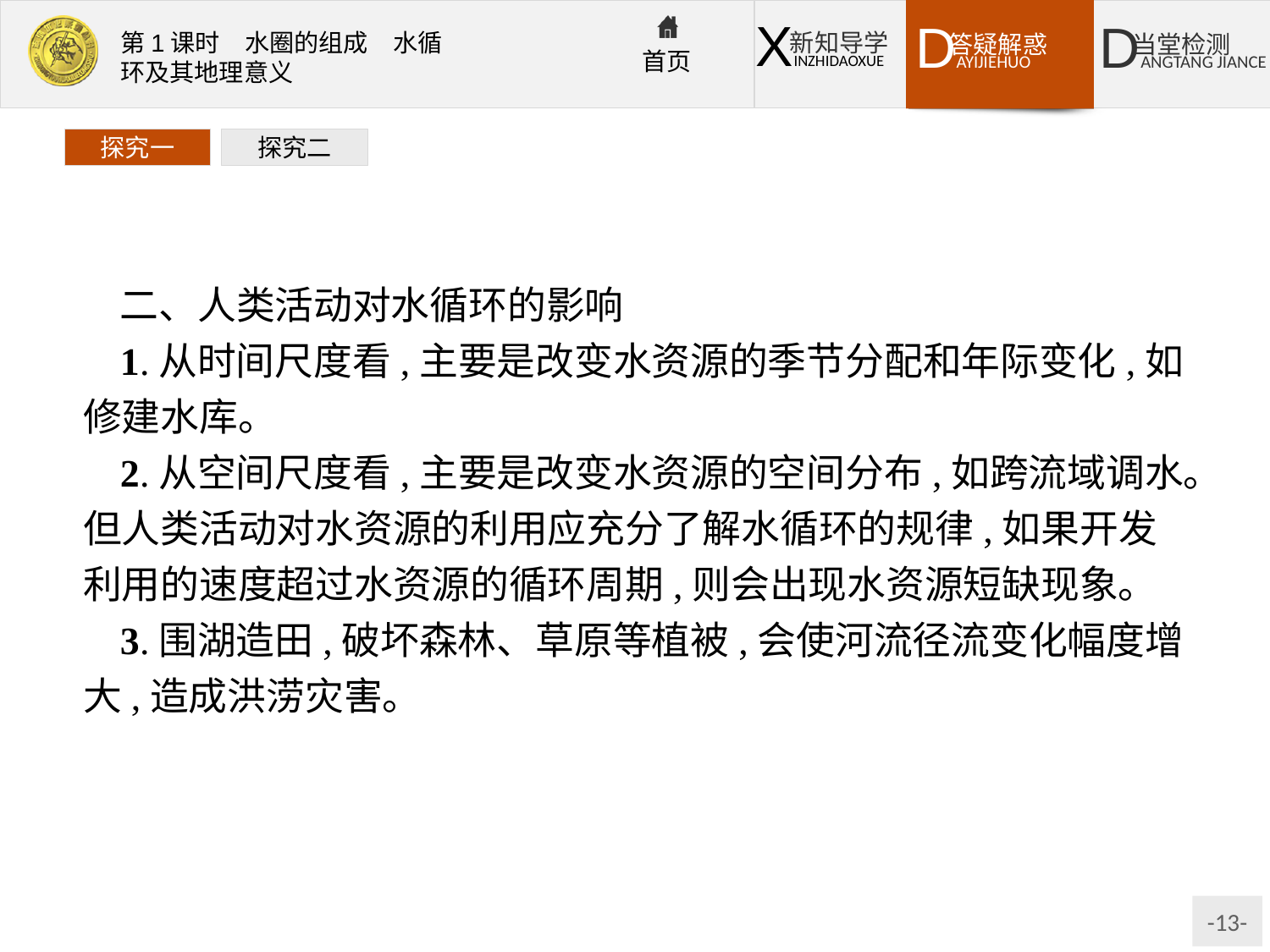

探究一
探究二
二、人类活动对水循环的影响
1.从时间尺度看,主要是改变水资源的季节分配和年际变化,如修建水库。
2.从空间尺度看,主要是改变水资源的空间分布,如跨流域调水。但人类活动对水资源的利用应充分了解水循环的规律,如果开发利用的速度超过水资源的循环周期,则会出现水资源短缺现象。
3.围湖造田,破坏森林、草原等植被,会使河流径流变化幅度增大,造成洪涝灾害。